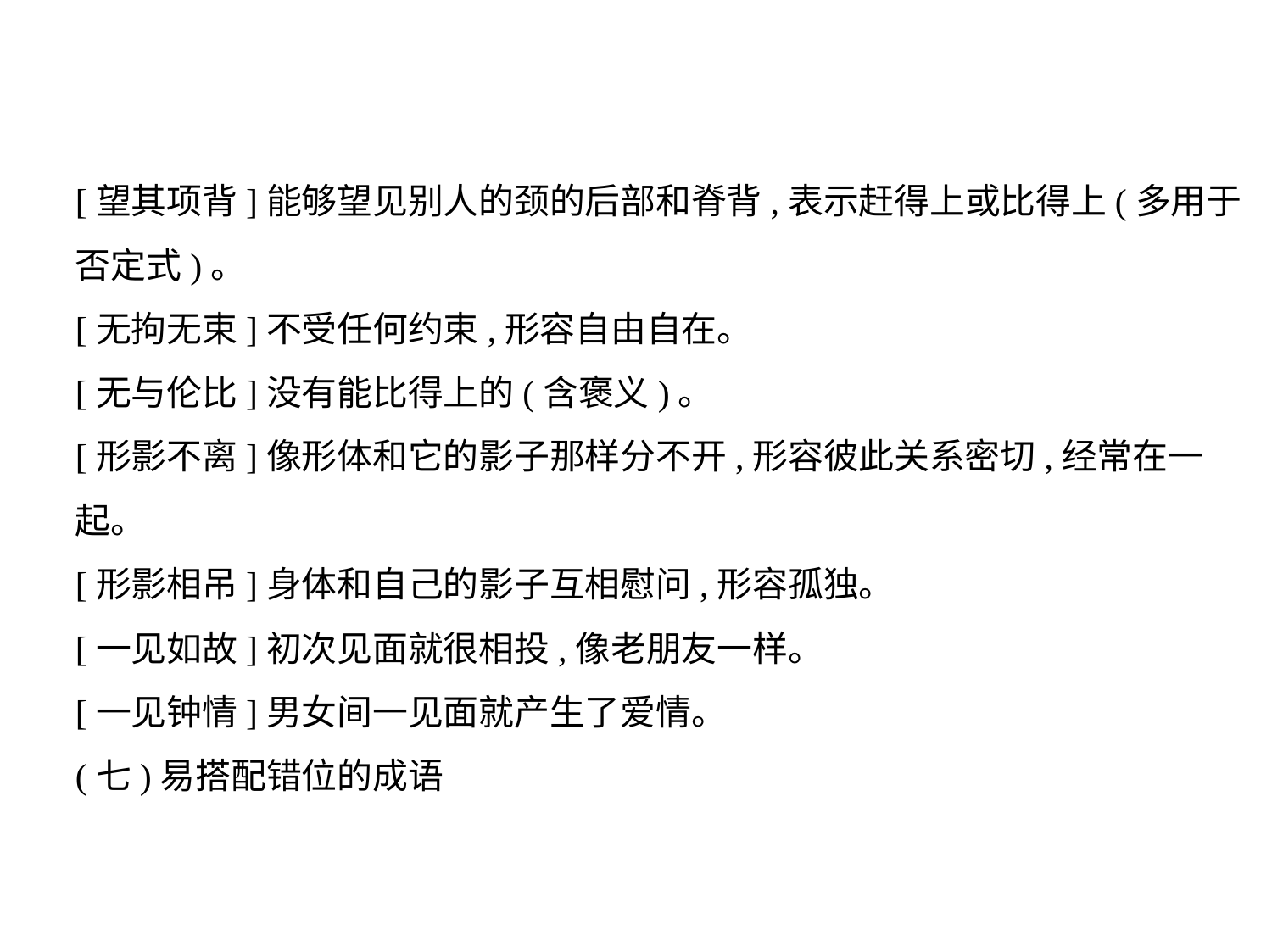

[望其项背]能够望见别人的颈的后部和脊背,表示赶得上或比得上(多用于
否定式)。
[无拘无束]不受任何约束,形容自由自在。
[无与伦比]没有能比得上的(含褒义)。
[形影不离]像形体和它的影子那样分不开,形容彼此关系密切,经常在一
起。
[形影相吊]身体和自己的影子互相慰问,形容孤独。
[一见如故]初次见面就很相投,像老朋友一样。
[一见钟情]男女间一见面就产生了爱情。
(七)易搭配错位的成语